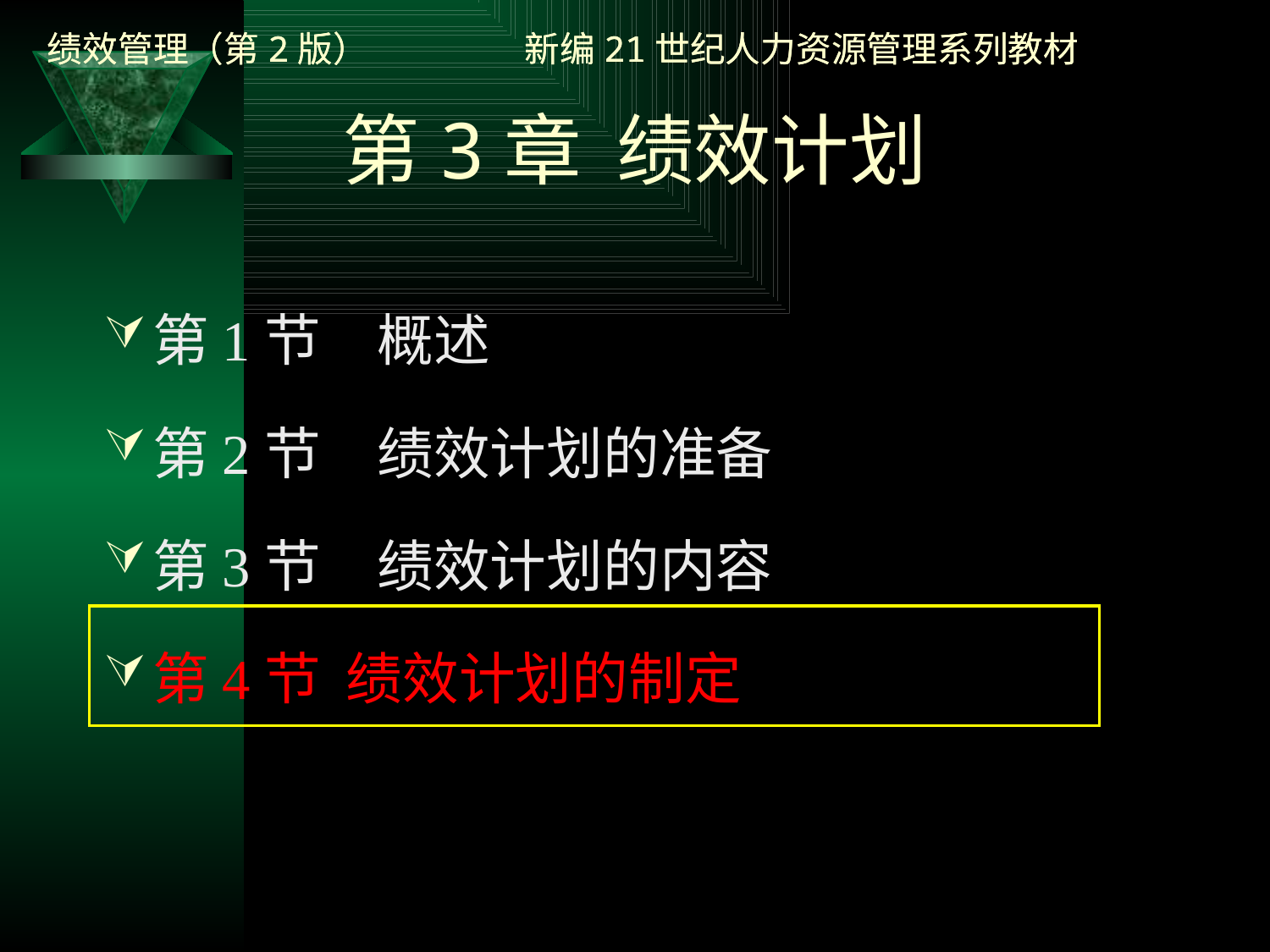

# 第3章  绩效计划
第1节　概述
第2节　绩效计划的准备
第3节　绩效计划的内容
第4节  绩效计划的制定